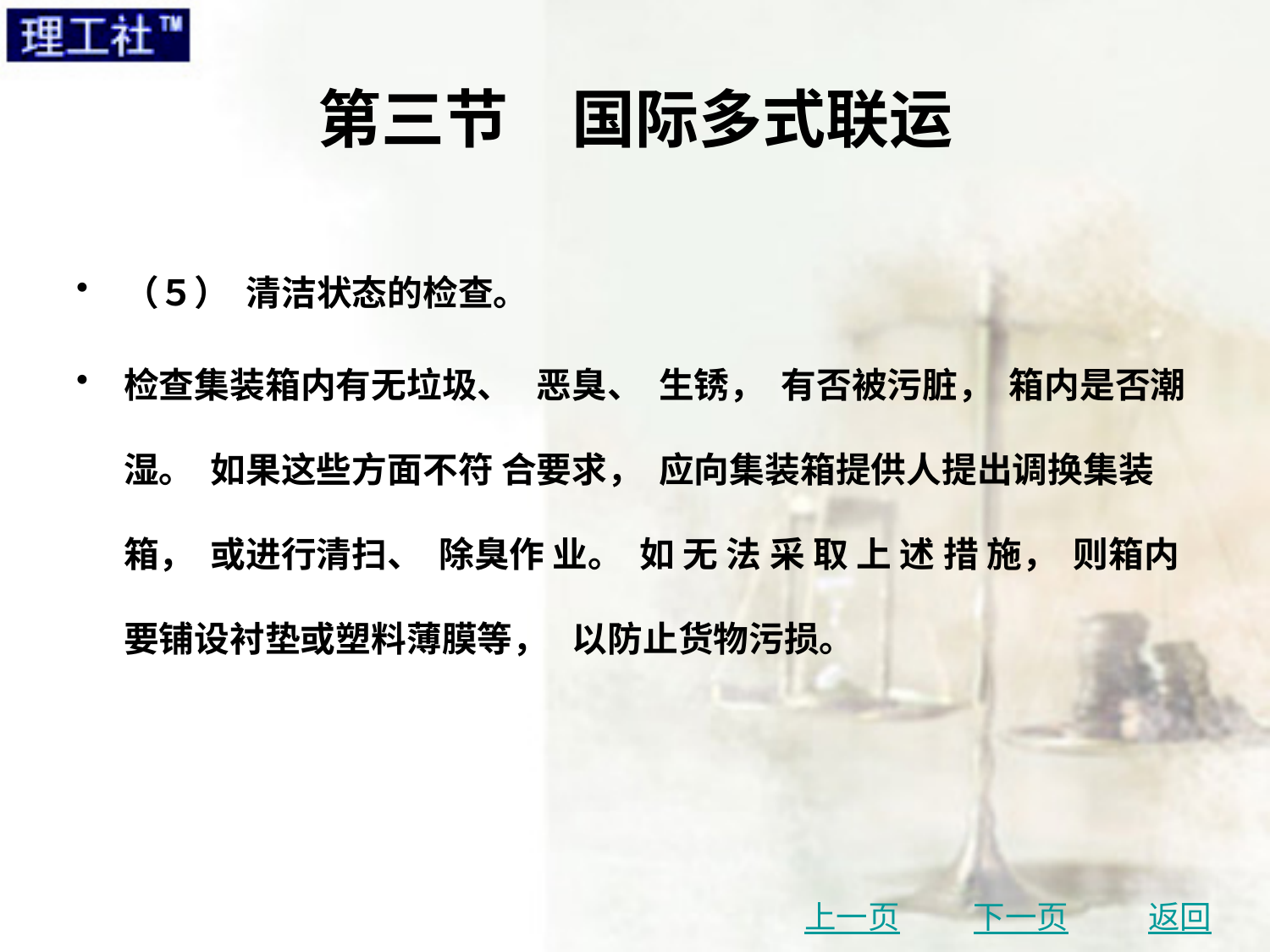

# 第三节　国际多式联运
（５）  清洁状态的检查。
检查集装箱内有无垃圾、   恶臭、  生锈，  有否被污脏，  箱内是否潮湿。  如果这些方面不符 合要求，  应向集装箱提供人提出调换集装箱，  或进行清扫、  除臭作 业。  如 无 法 采 取 上 述 措 施，  则箱内要铺设衬垫或塑料薄膜等，   以防止货物污损。

上一页
下一页
返回